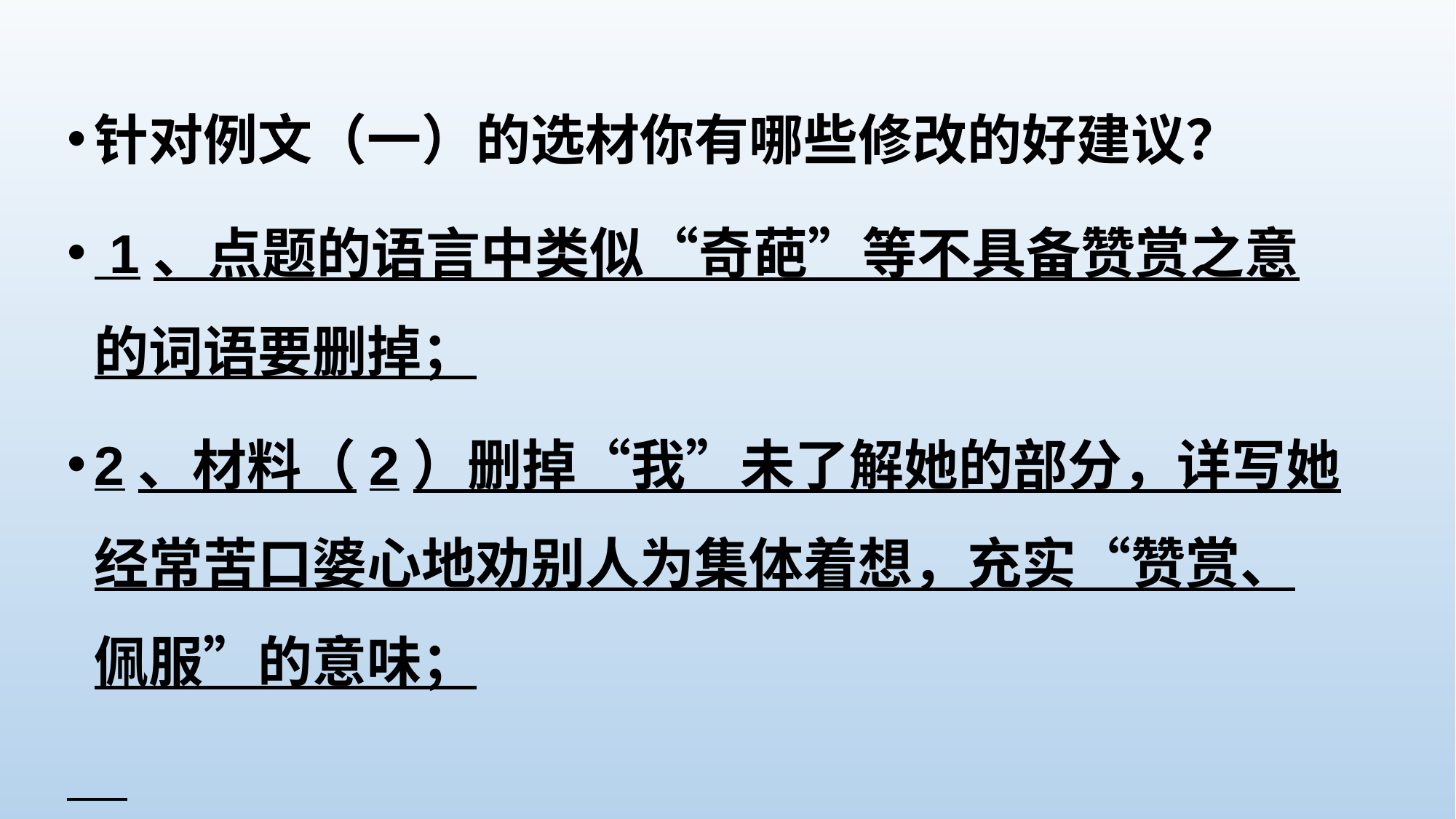

#
针对例文（一）的选材你有哪些修改的好建议？
 1、点题的语言中类似“奇葩”等不具备赞赏之意的词语要删掉；
2、材料（2）删掉“我”未了解她的部分，详写她经常苦口婆心地劝别人为集体着想，充实“赞赏、佩服”的意味；